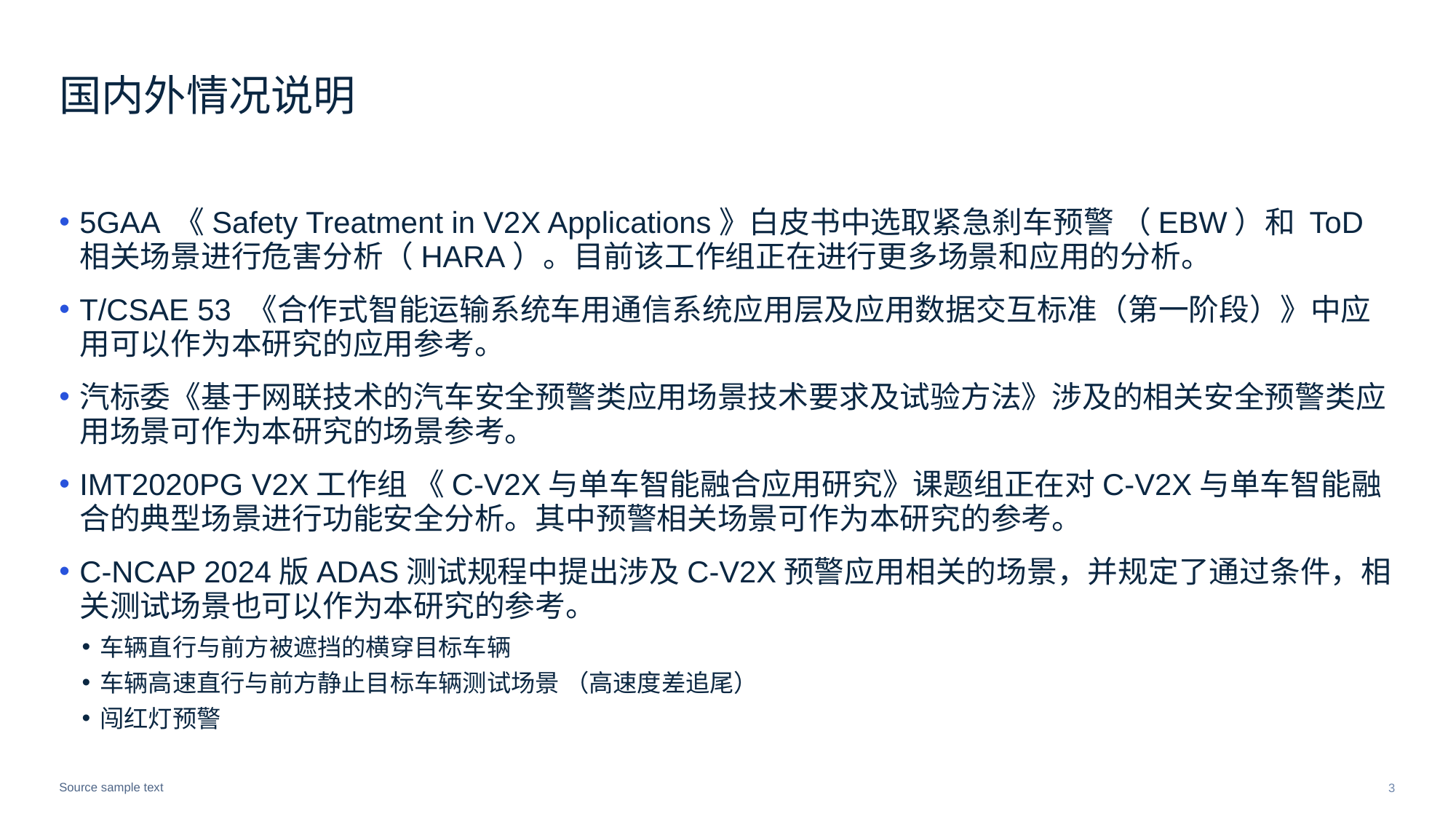

# 国内外情况说明

5GAA 《Safety Treatment in V2X Applications》白皮书中选取紧急刹车预警 （EBW）和 ToD相关场景进行危害分析（HARA）。目前该工作组正在进行更多场景和应用的分析。
T/CSAE 53 《合作式智能运输系统车用通信系统应用层及应用数据交互标准（第一阶段）》中应用可以作为本研究的应用参考。
汽标委《基于网联技术的汽车安全预警类应用场景技术要求及试验方法》涉及的相关安全预警类应用场景可作为本研究的场景参考。
IMT2020PG V2X工作组 《C-V2X与单车智能融合应用研究》课题组正在对C-V2X与单车智能融合的典型场景进行功能安全分析。其中预警相关场景可作为本研究的参考。
C-NCAP 2024版ADAS测试规程中提出涉及C-V2X预警应用相关的场景，并规定了通过条件，相关测试场景也可以作为本研究的参考。
车辆直行与前方被遮挡的横穿目标车辆
车辆高速直行与前方静止目标车辆测试场景 （高速度差追尾）
闯红灯预警

Source sample text